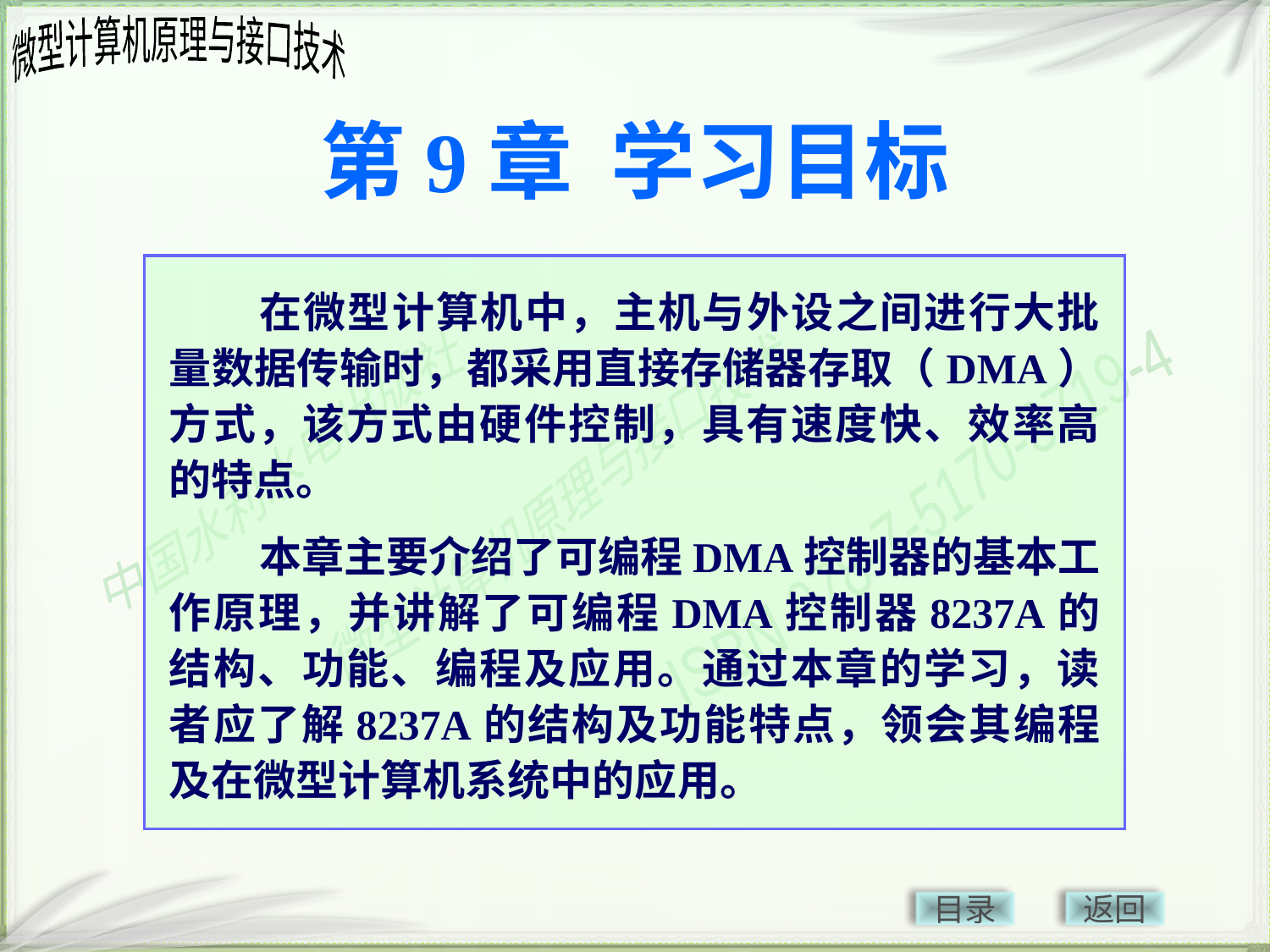

# 第9章  学习目标
在微型计算机中，主机与外设之间进行大批量数据传输时，都采用直接存储器存取（DMA）方式，该方式由硬件控制，具有速度快、效率高的特点。
本章主要介绍了可编程DMA控制器的基本工作原理，并讲解了可编程DMA控制器8237A的结构、功能、编程及应用。通过本章的学习，读者应了解8237A的结构及功能特点，领会其编程及在微型计算机系统中的应用。